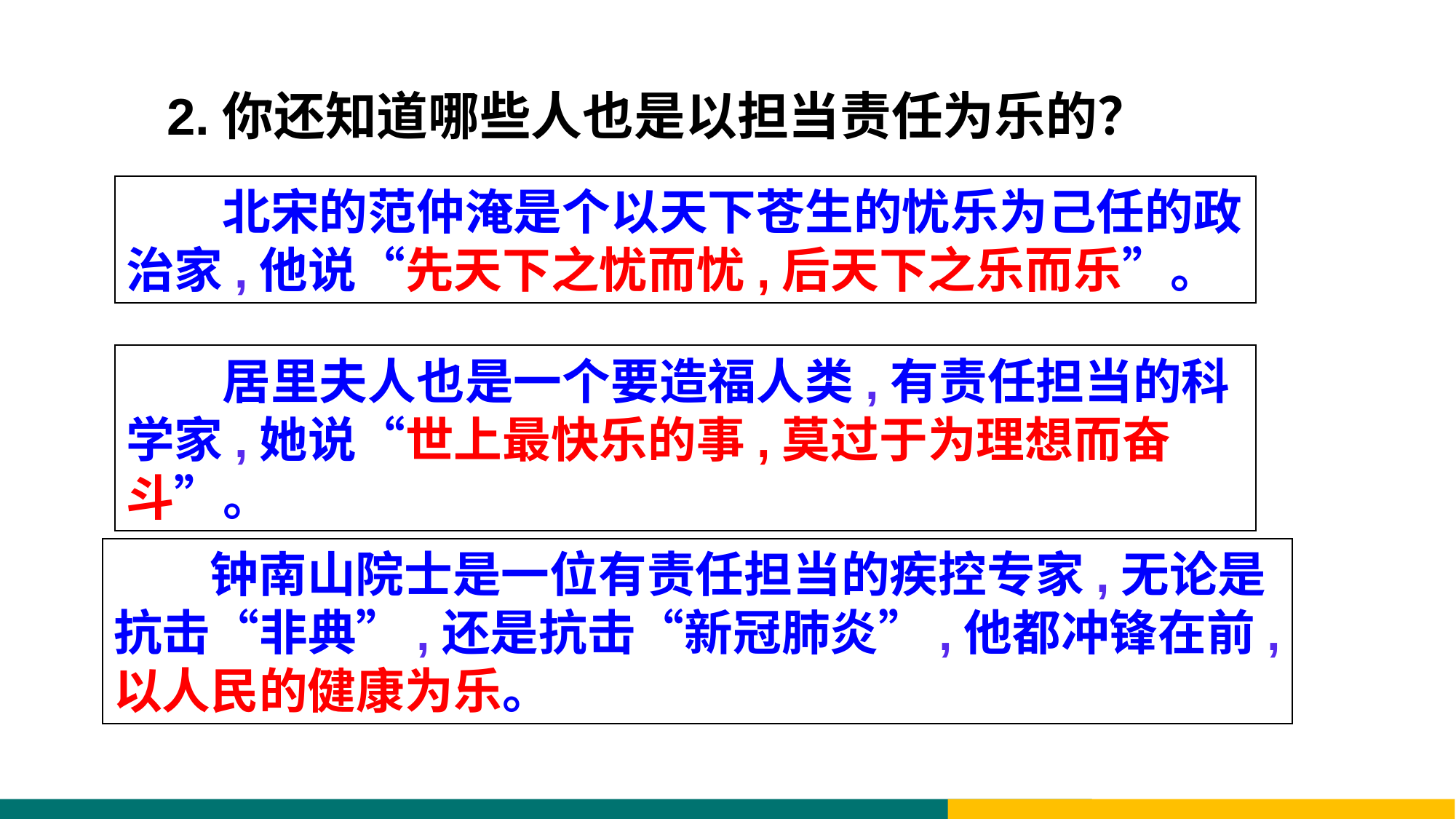

2.你还知道哪些人也是以担当责任为乐的？
 北宋的范仲淹是个以天下苍生的忧乐为己任的政治家,他说“先天下之忧而忧,后天下之乐而乐”。
 居里夫人也是一个要造福人类,有责任担当的科学家,她说“世上最快乐的事,莫过于为理想而奋斗”。
 钟南山院士是一位有责任担当的疾控专家,无论是抗击“非典”,还是抗击“新冠肺炎”,他都冲锋在前,以人民的健康为乐。